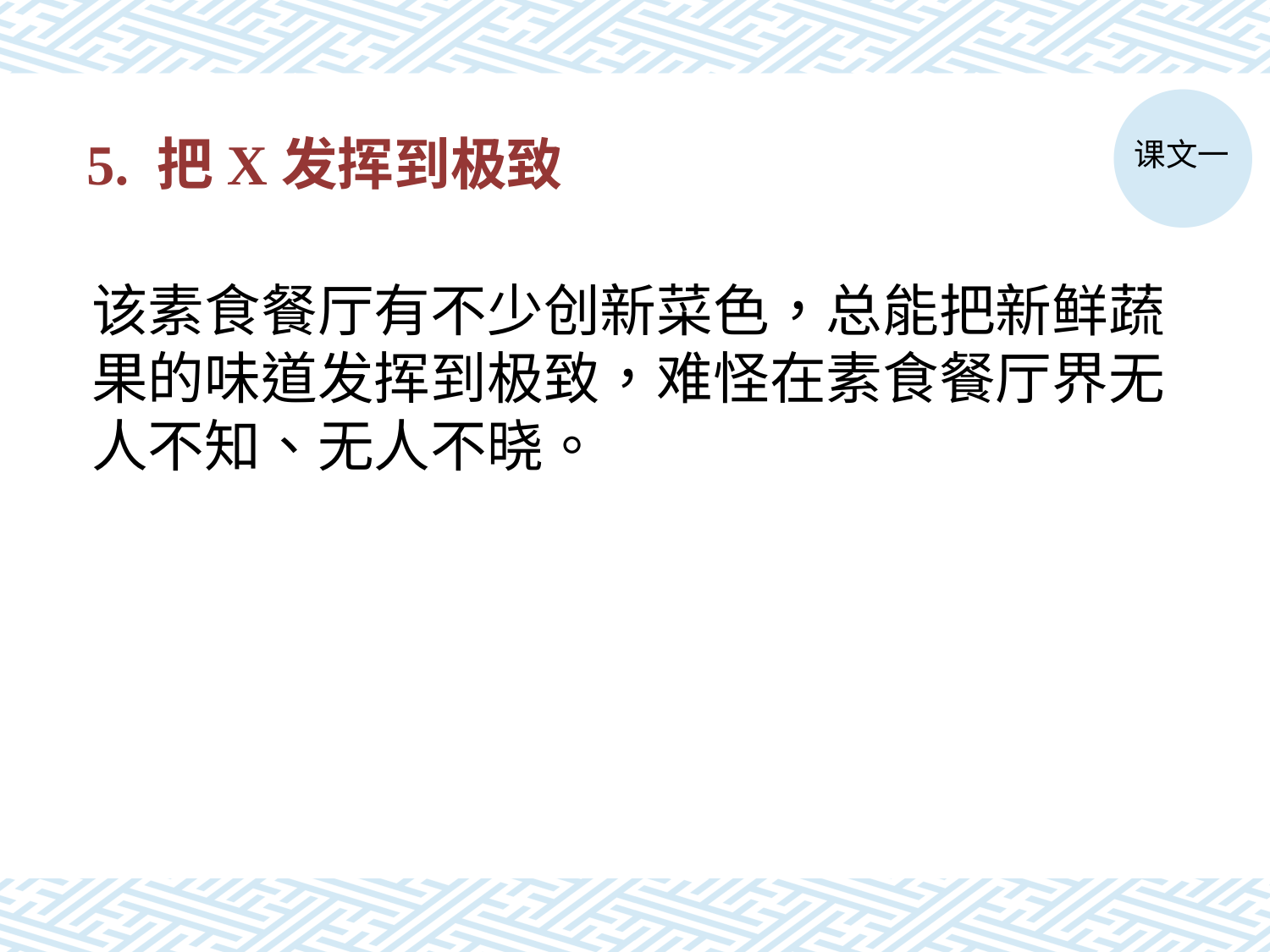

课文一
# 5. 把X发挥到极致
该素食餐厅有不少创新菜色，总能把新鲜蔬果的味道发挥到极致，难怪在素食餐厅界无人不知、无人不晓。